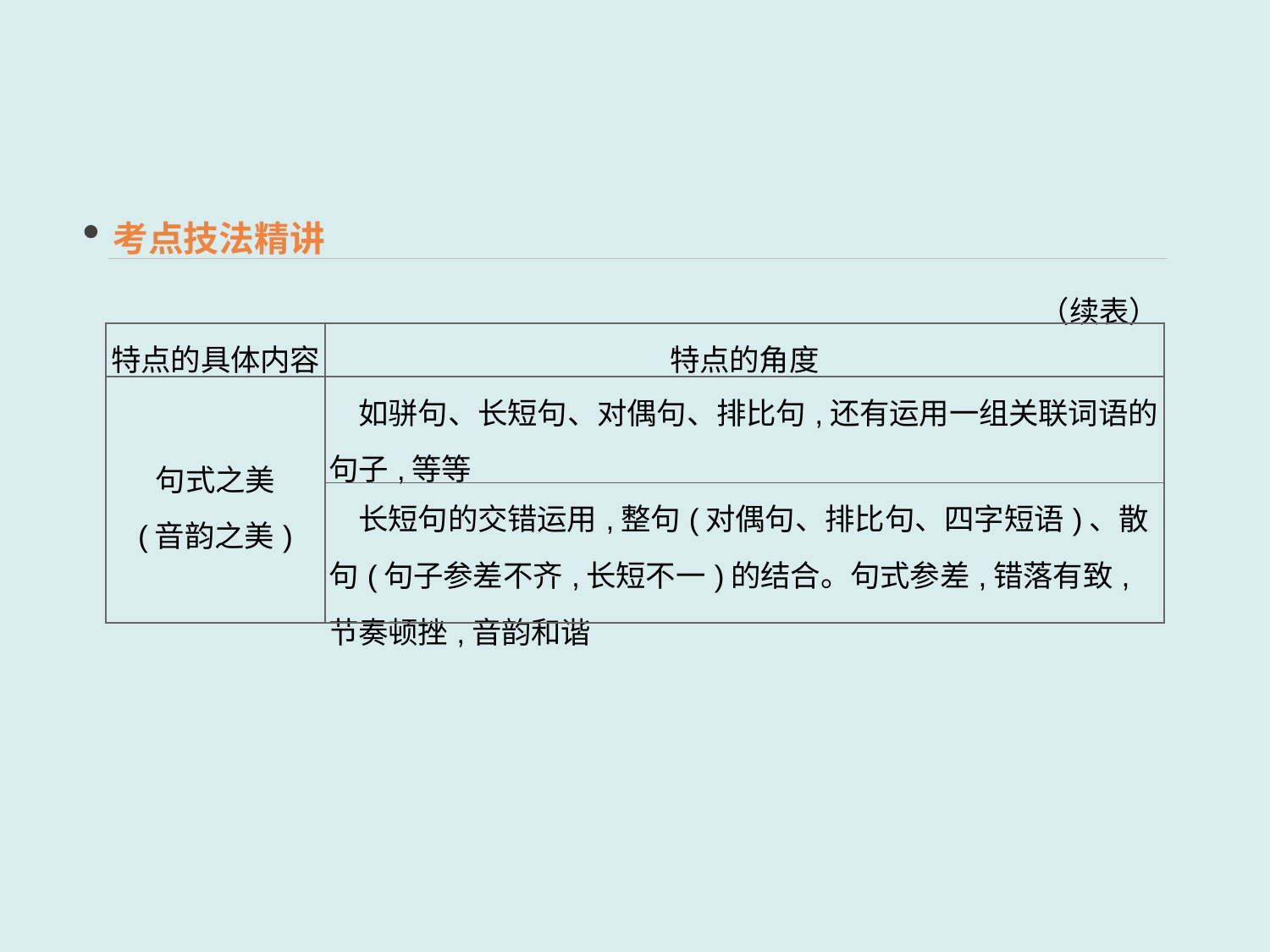

考点技法精讲

（续表）
| 特点的具体内容 | 特点的角度 |
| --- | --- |
| 句式之美 (音韵之美) | 如骈句、长短句、对偶句、排比句,还有运用一组关联词语的句子,等等 |
|  | 长短句的交错运用,整句(对偶句、排比句、四字短语)、散句(句子参差不齐,长短不一)的结合。句式参差,错落有致,节奏顿挫,音韵和谐 |